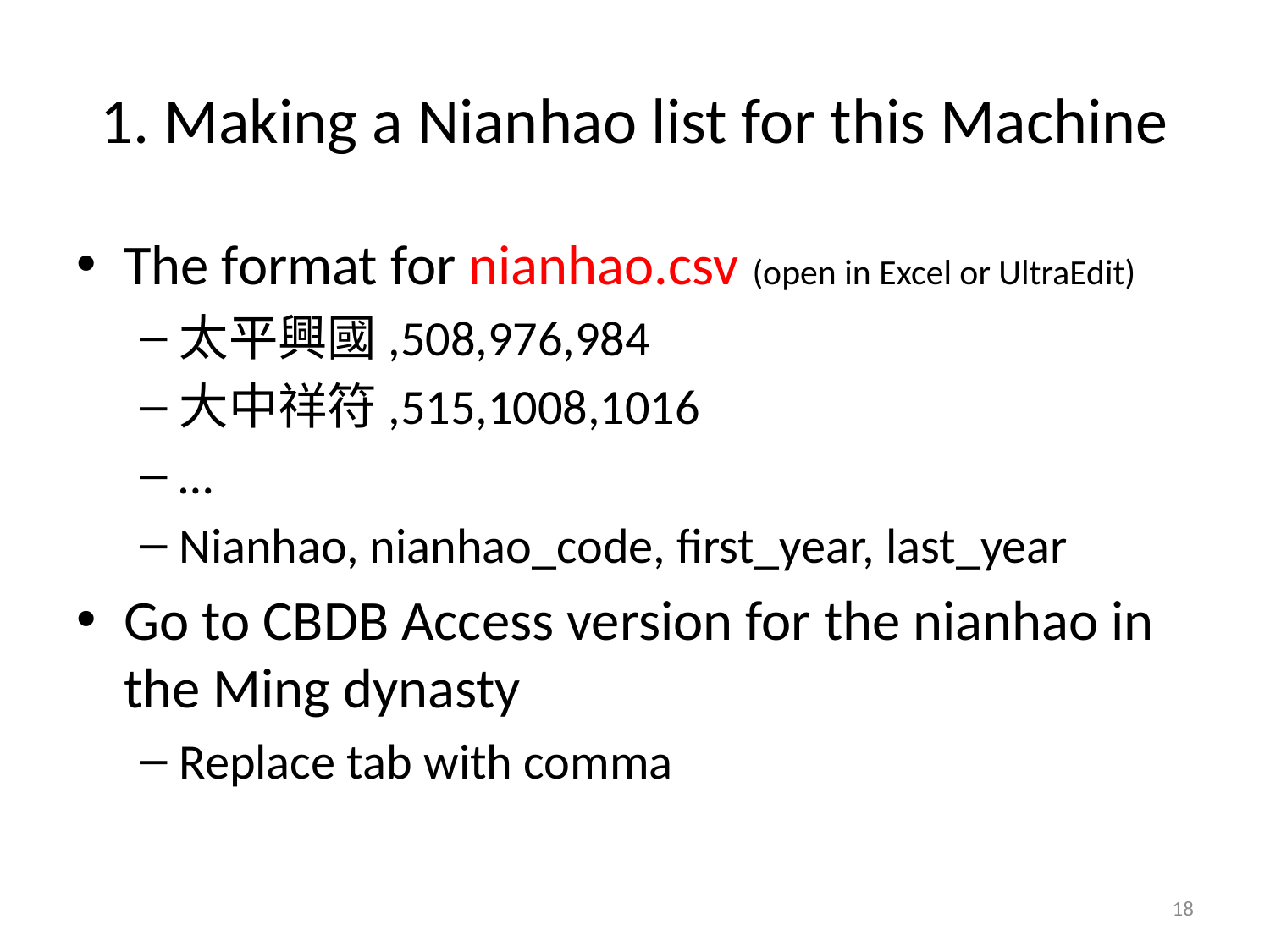

# 1. Making a Nianhao list for this Machine
The format for nianhao.csv (open in Excel or UltraEdit)
太平興國,508,976,984
大中祥符,515,1008,1016
…
Nianhao, nianhao_code, first_year, last_year
Go to CBDB Access version for the nianhao in the Ming dynasty
Replace tab with comma
18